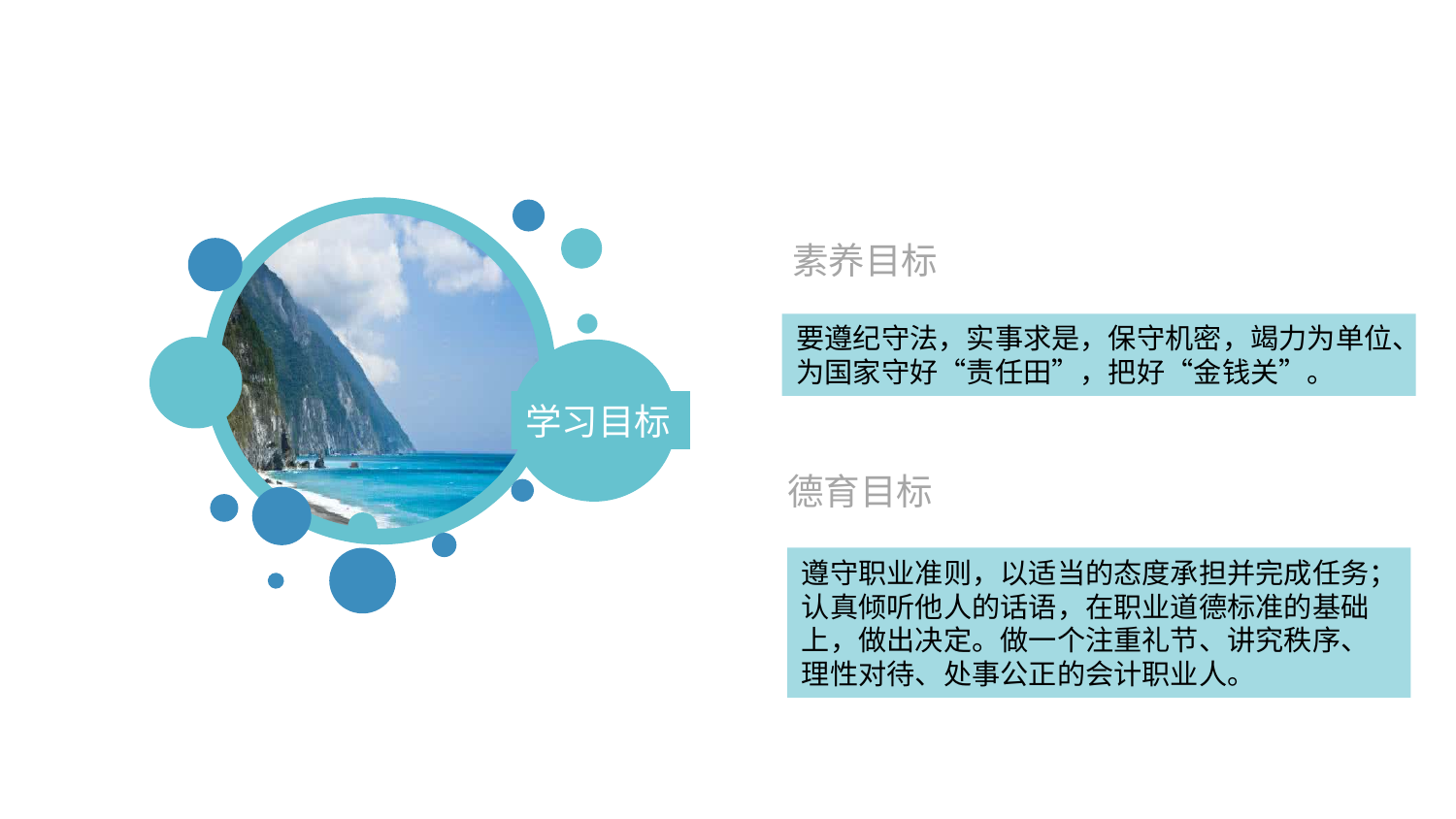

学习目标

素养目标
要遵纪守法，实事求是，保守机密，竭力为单位、为国家守好“责任田”，把好“金钱关”。
德育目标
遵守职业准则，以适当的态度承担并完成任务；认真倾听他人的话语，在职业道德标准的基础上，做出决定。做一个注重礼节、讲究秩序、理性对待、处事公正的会计职业人。